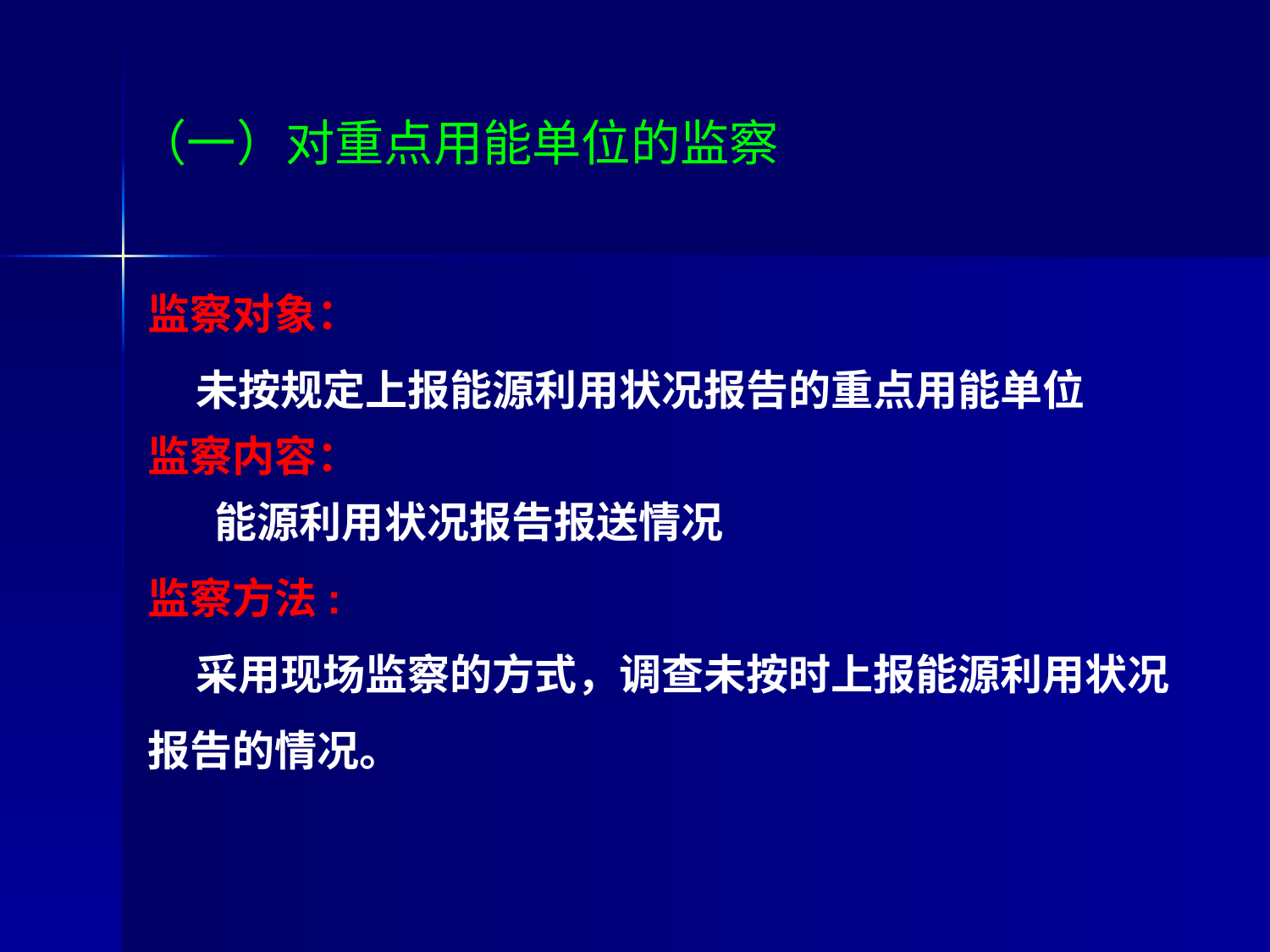

# （一）对重点用能单位的监察
监察对象：
    未按规定上报能源利用状况报告的重点用能单位
监察内容：
      能源利用状况报告报送情况
监察方法:
    采用现场监察的方式，调查未按时上报能源利用状况报告的情况。